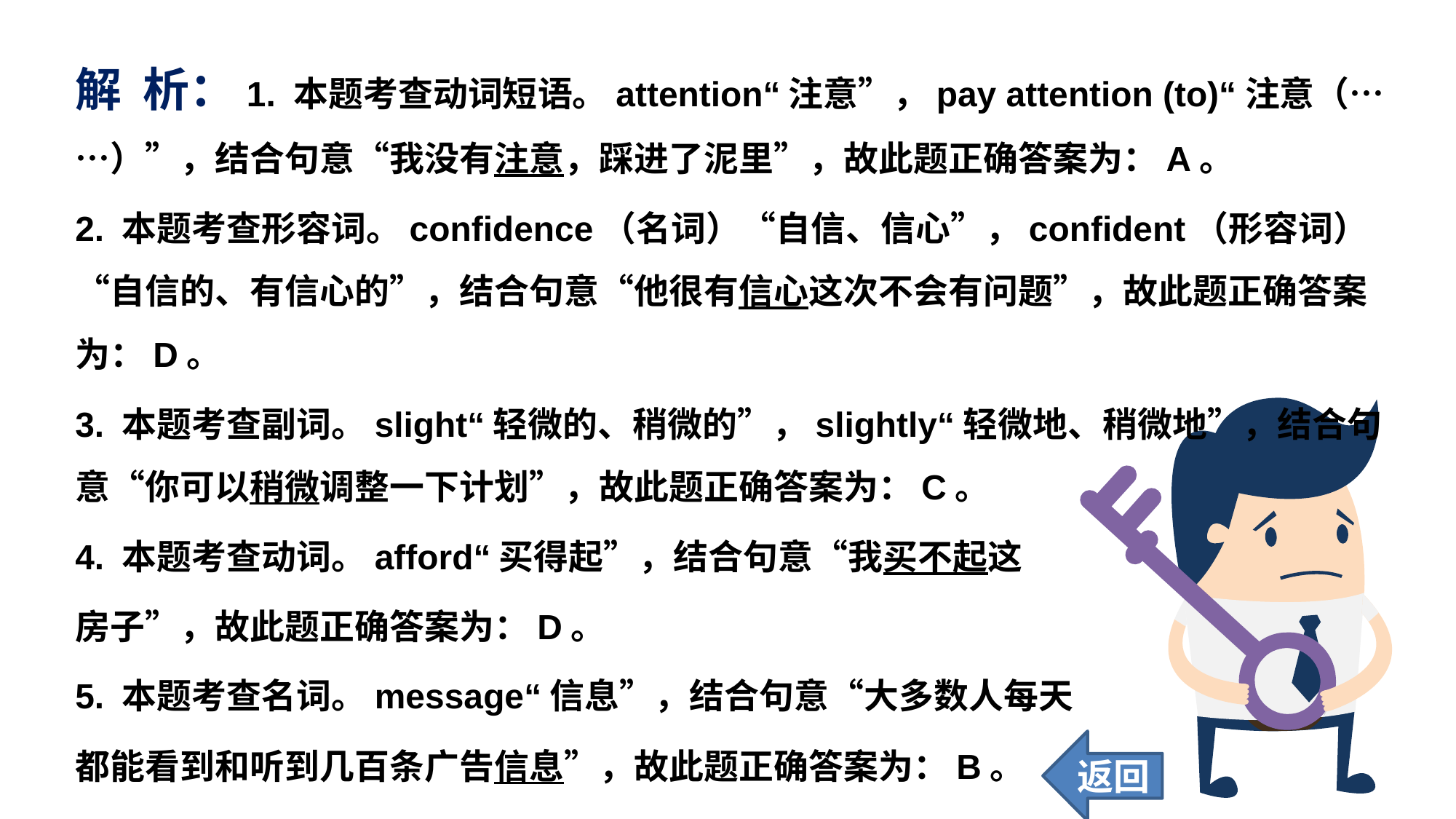

解  析：1. 本题考查动词短语。attention“注意”，pay attention (to)“注意（……）”，结合句意“我没有注意，踩进了泥里”，故此题正确答案为：A。
2. 本题考查形容词。confidence（名词）“自信、信心”，confident（形容词）“自信的、有信心的”，结合句意“他很有信心这次不会有问题”，故此题正确答案为：D。
3. 本题考查副词。slight“轻微的、稍微的”，slightly“轻微地、稍微地”，结合句意“你可以稍微调整一下计划”，故此题正确答案为：C。
4. 本题考查动词。afford“买得起”，结合句意“我买不起这
房子”，故此题正确答案为：D。
5. 本题考查名词。message“信息”，结合句意“大多数人每天
都能看到和听到几百条广告信息”，故此题正确答案为：B。

返回
36